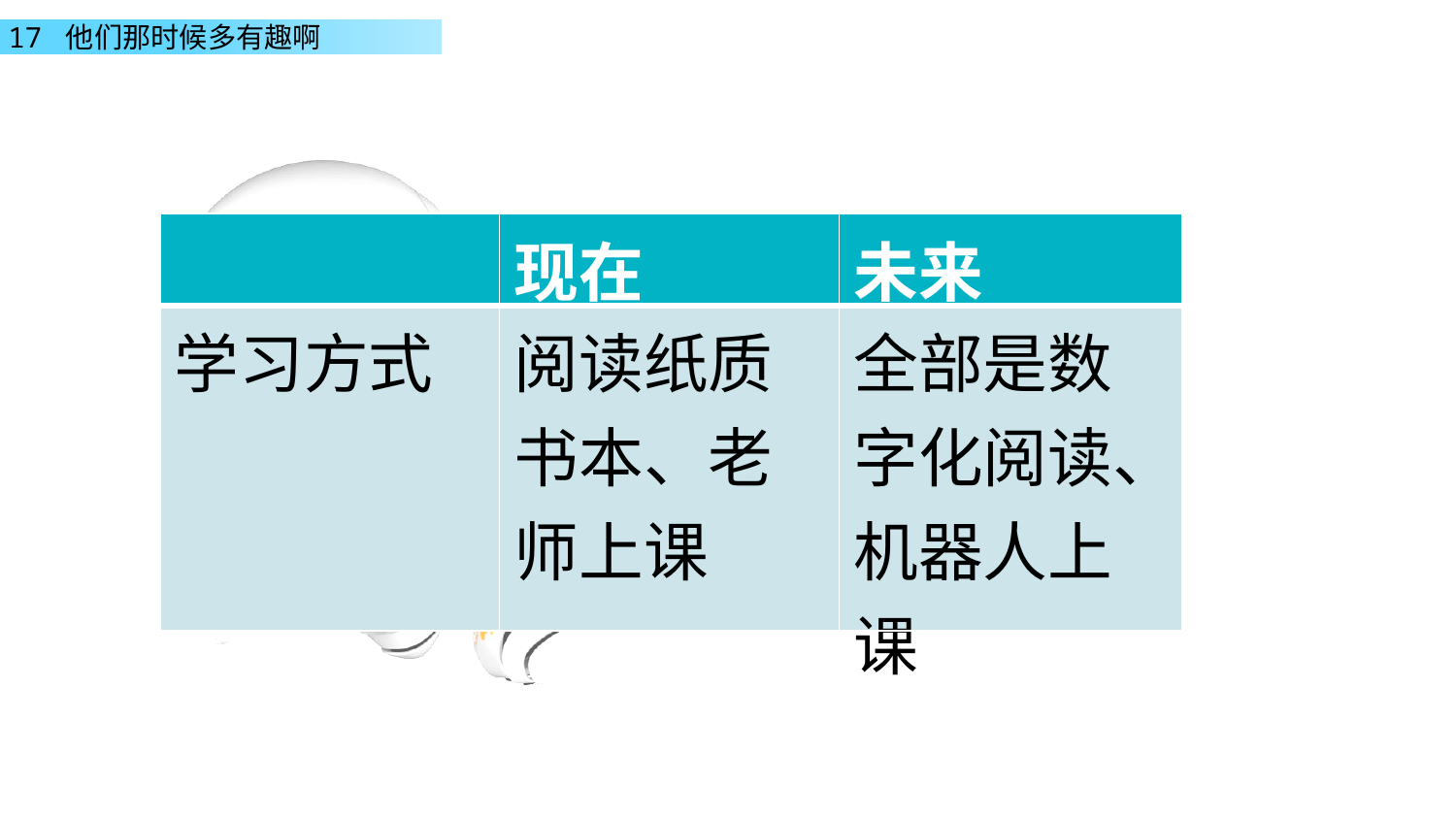

|  | 现在 | 未来 |
| --- | --- | --- |
| 学习方式 | 阅读纸质书本、老师上课 | 全部是数字化阅读、机器人上课 |